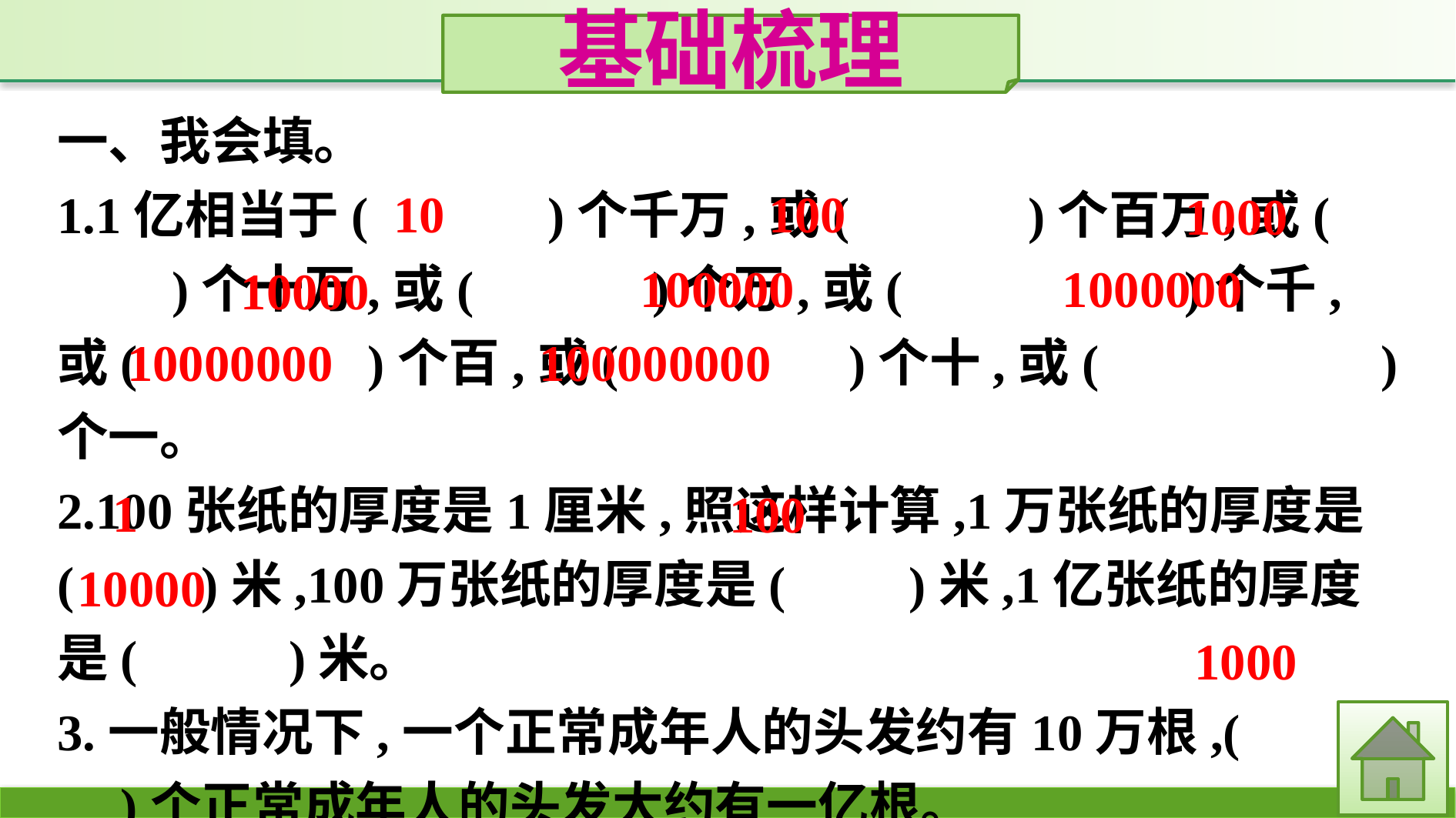

基础梳理
一、我会填。
1.1亿相当于(　　　)个千万,或(　　　)个百万,或(　　　)个十万,或(　　　)个万,或(　　　　　)个千,或(　　　　)个百,或(　　　　)个十,或(　　　　　)个一。
2.100张纸的厚度是1厘米,照这样计算,1万张纸的厚度是(　　)米,100万张纸的厚度是(　    )米,1亿张纸的厚度是(　  　)米。
3.一般情况下,一个正常成年人的头发约有10万根,(　　　)个正常成年人的头发大约有一亿根。
10
100
1000
1000000
100000
10000
100000000
10000000
1
100
10000
1000